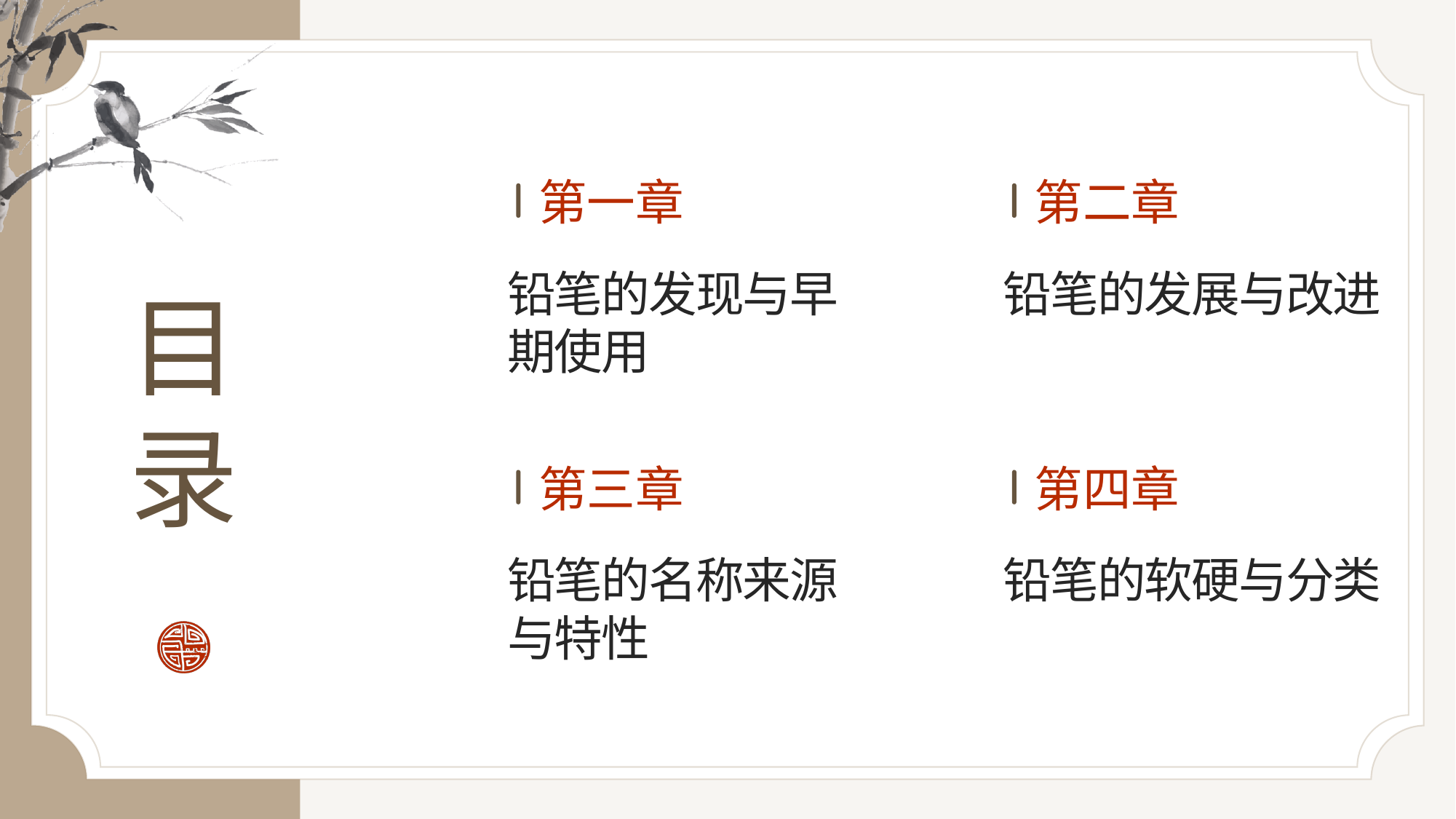

第一章
第二章

# 目录
铅笔的发现与早期使用
铅笔的发展与改进
第三章
第四章

铅笔的名称来源与特性
铅笔的软硬与分类